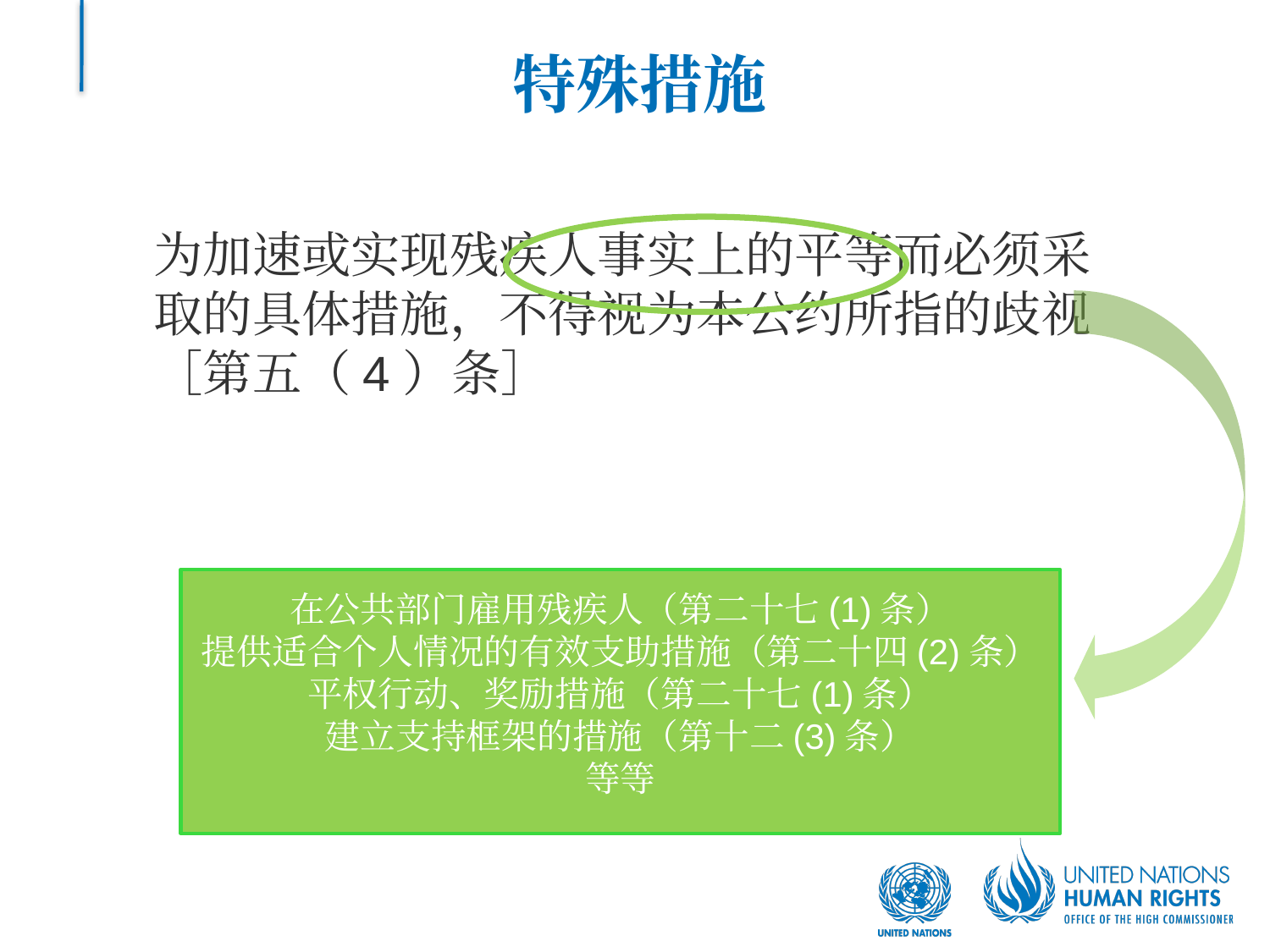

# 特殊措施

为加速或实现残疾人事实上的平等而必须采取的具体措施，不得视为本公约所指的歧视［第五（4）条］

在公共部门雇用残疾人（第二十七(1)条）
提供适合个人情况的有效支助措施（第二十四(2)条）
平权行动、奖励措施（第二十七(1)条）
建立支持框架的措施（第十二(3)条）
等等